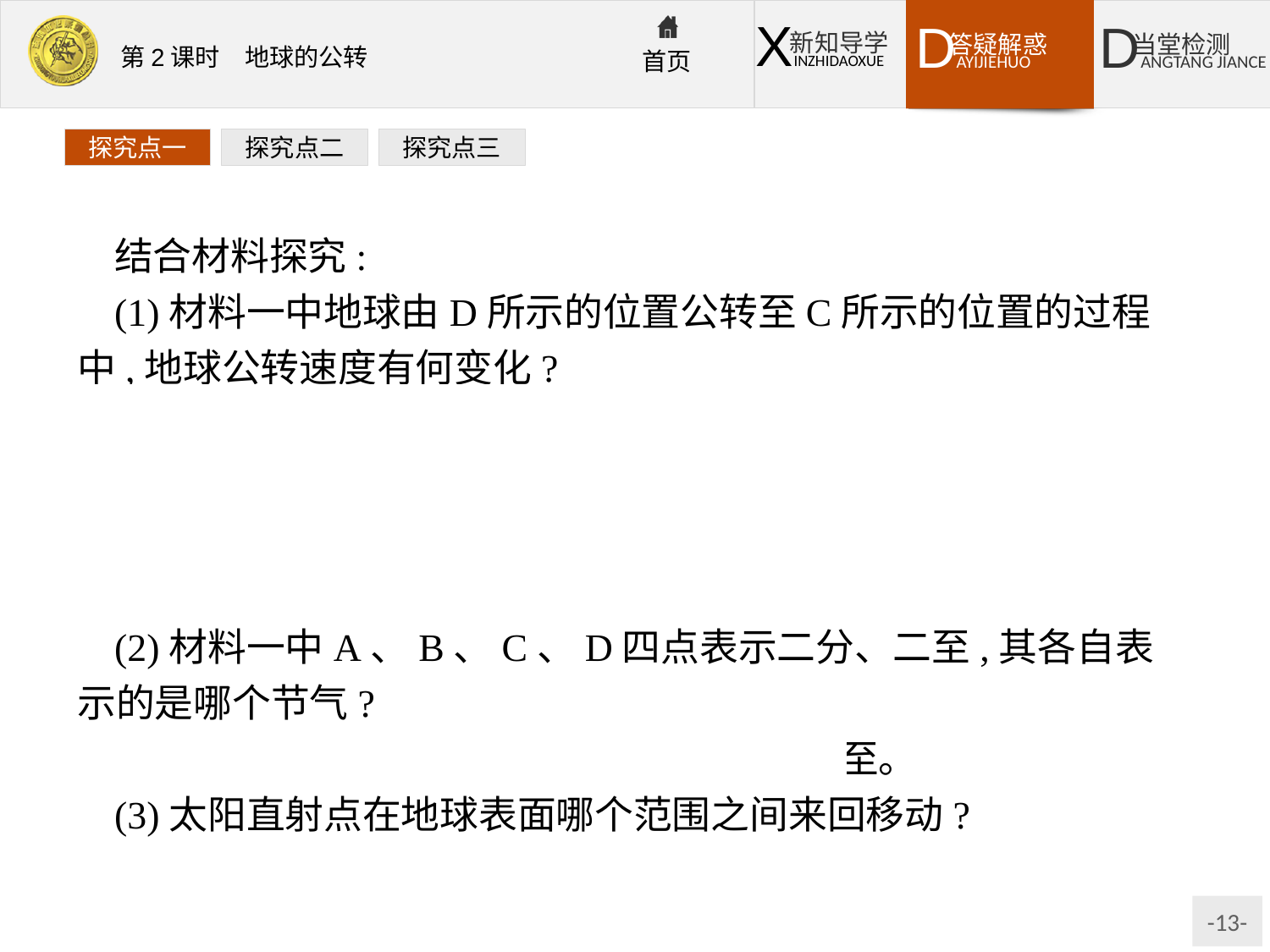

探究点一
探究点二
探究点三
结合材料探究:
(1)材料一中地球由D所示的位置公转至C所示的位置的过程中,地球公转速度有何变化?
提示:先变快,后变慢,再变快。(由D点运行至近日点的过程中,公转速度逐渐变快,近日点时最快;由近日点运行到远日点的过程中,速度逐渐变慢,远日点最慢;由远日点运行至C点的过程中,速度逐渐加快。
(2)材料一中A、B、C、D四点表示二分、二至,其各自表示的是哪个节气?
提示:A为春分,B为夏至,C为秋分,D为冬至。
(3)太阳直射点在地球表面哪个范围之间来回移动?
提示:太阳直射点在南、北回归线之间来回移动。